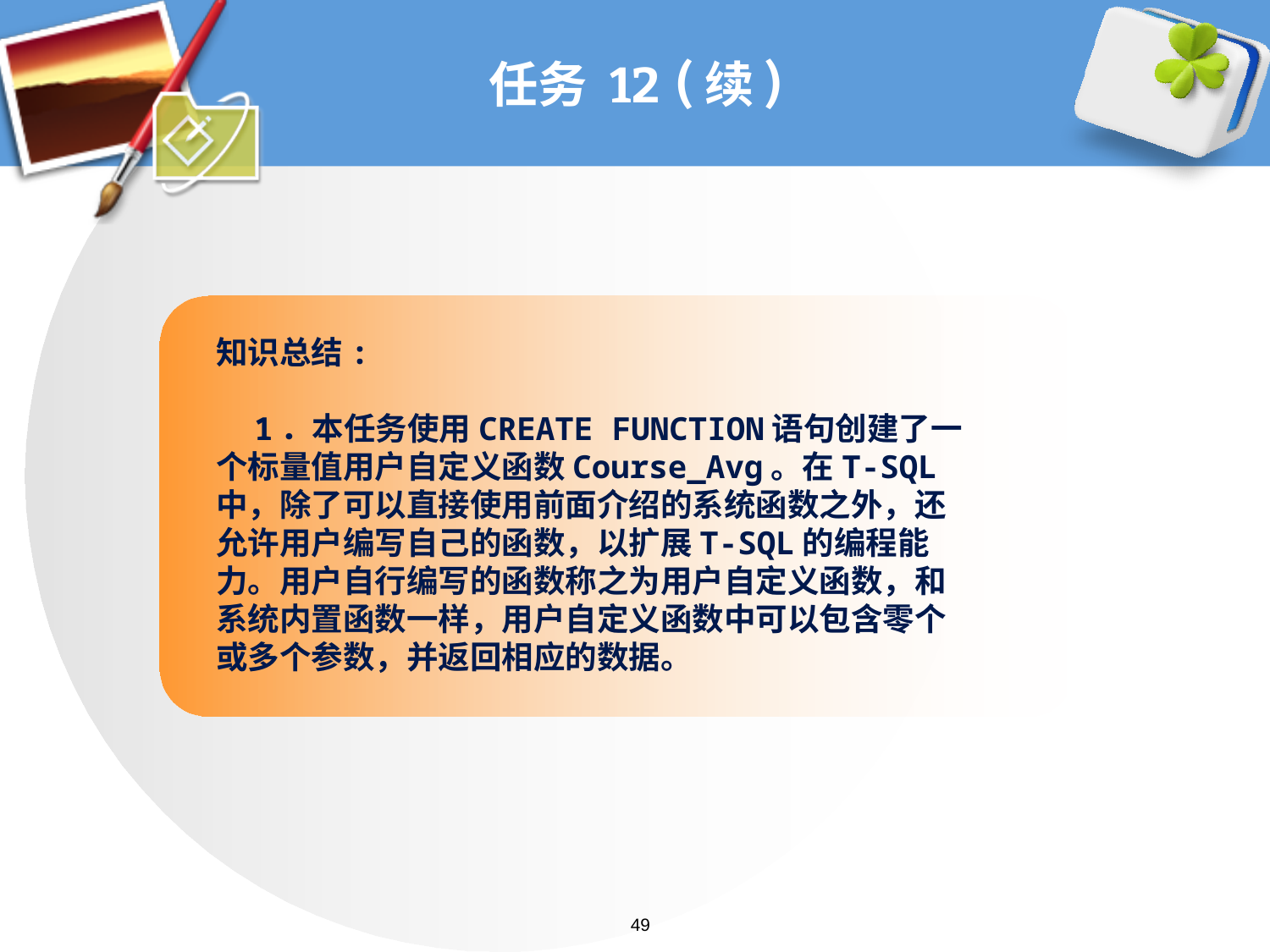

# 任务 12  (续)

知识总结:

  1．本任务使用CREATE FUNCTION语句创建了一个标量值用户自定义函数Course_Avg。在T-SQL中，除了可以直接使用前面介绍的系统函数之外，还允许用户编写自己的函数，以扩展T-SQL的编程能力。用户自行编写的函数称之为用户自定义函数，和系统内置函数一样，用户自定义函数中可以包含零个或多个参数，并返回相应的数据。
49